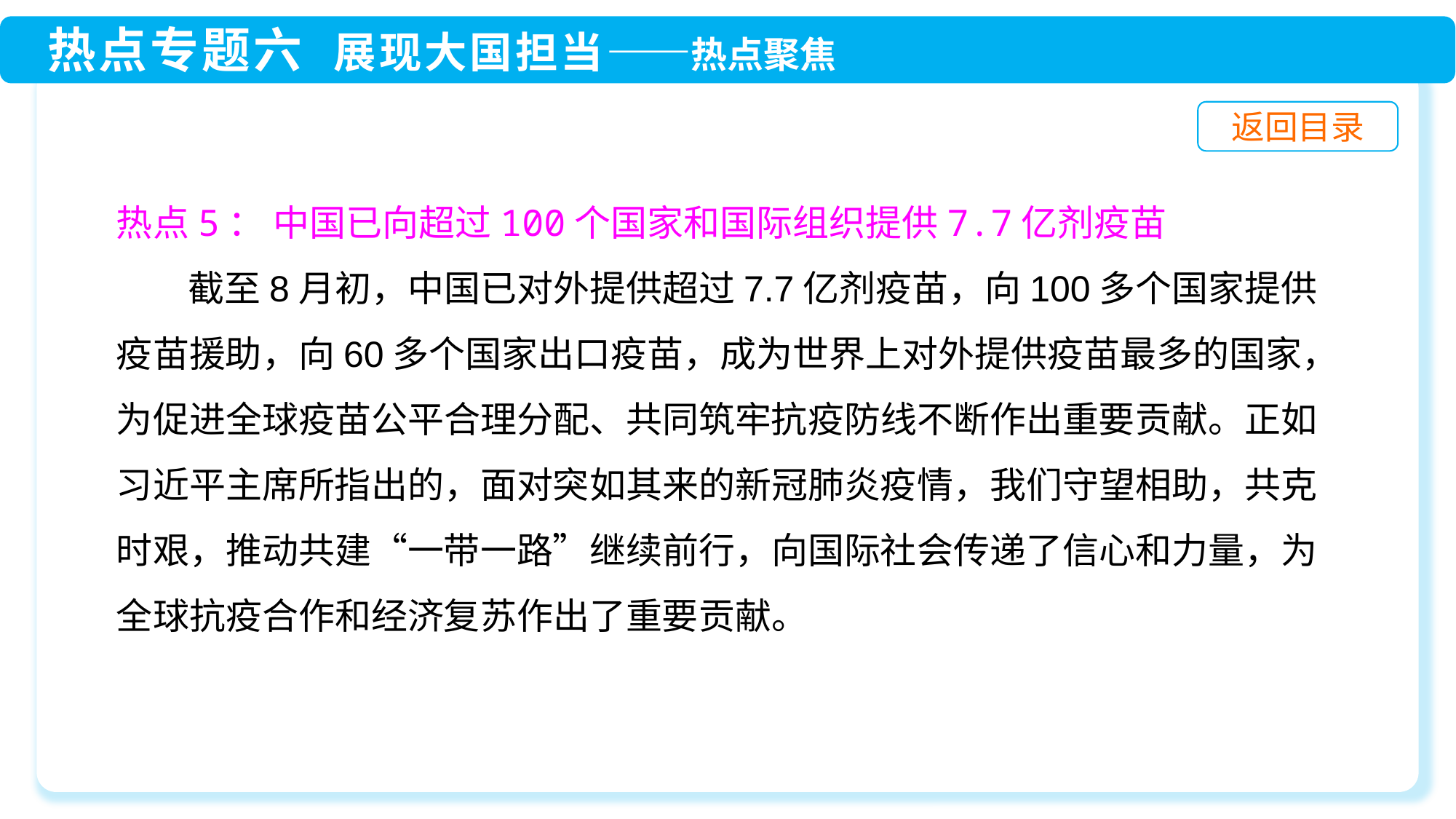

热点5： 中国已向超过100个国家和国际组织提供7.7亿剂疫苗
 截至8月初，中国已对外提供超过7.7亿剂疫苗，向100多个国家提供疫苗援助，向60多个国家出口疫苗，成为世界上对外提供疫苗最多的国家，为促进全球疫苗公平合理分配、共同筑牢抗疫防线不断作出重要贡献。正如习近平主席所指出的，面对突如其来的新冠肺炎疫情，我们守望相助，共克时艰，推动共建“一带一路”继续前行，向国际社会传递了信心和力量，为全球抗疫合作和经济复苏作出了重要贡献。